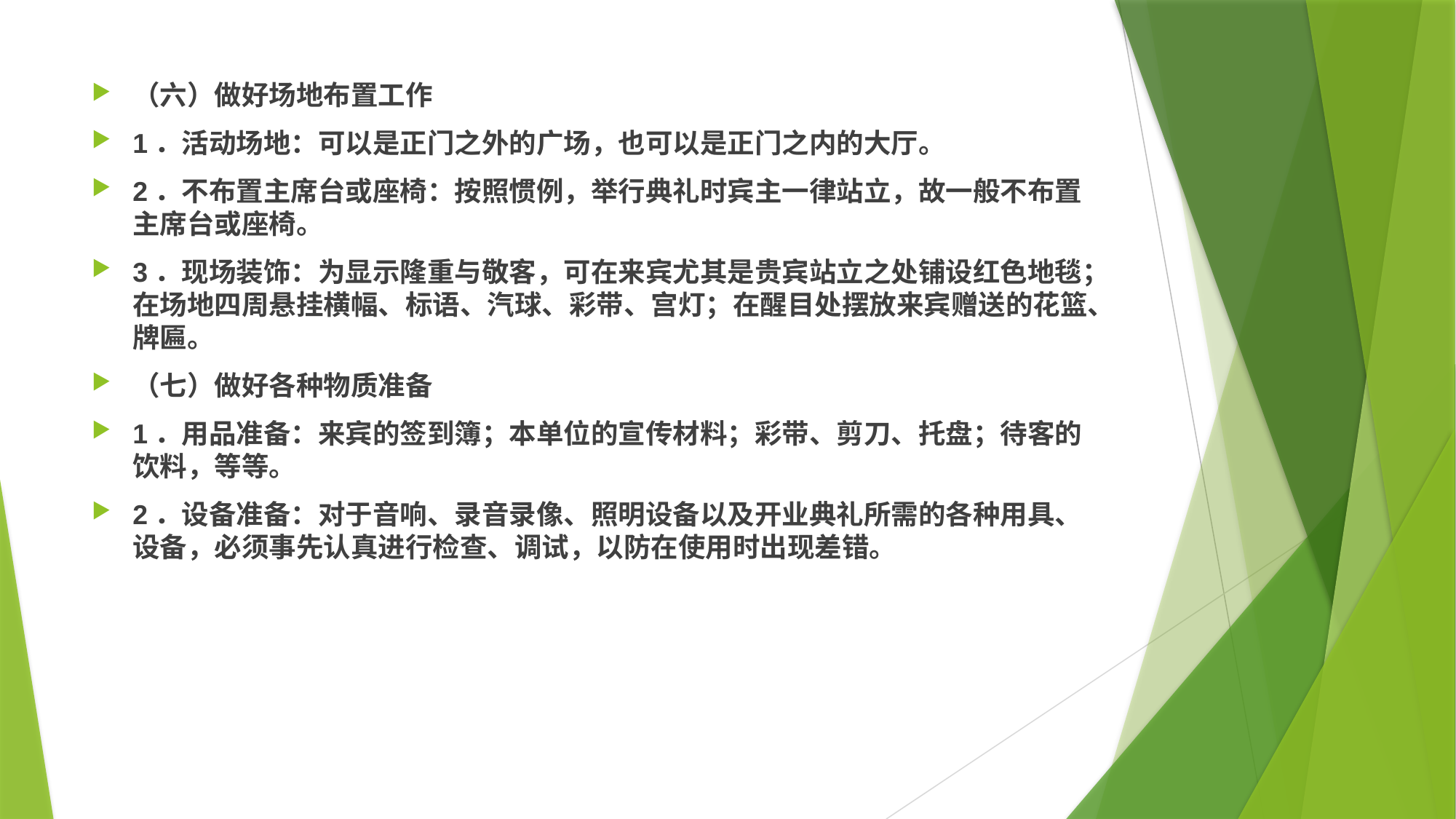

#
（六）做好场地布置工作
1．活动场地：可以是正门之外的广场，也可以是正门之内的大厅。
2．不布置主席台或座椅：按照惯例，举行典礼时宾主一律站立，故一般不布置主席台或座椅。
3．现场装饰：为显示隆重与敬客，可在来宾尤其是贵宾站立之处铺设红色地毯；在场地四周悬挂横幅、标语、汽球、彩带、宫灯；在醒目处摆放来宾赠送的花篮、牌匾。
（七）做好各种物质准备
1．用品准备：来宾的签到簿；本单位的宣传材料；彩带、剪刀、托盘；待客的饮料，等等。
2．设备准备：对于音响、录音录像、照明设备以及开业典礼所需的各种用具、设备，必须事先认真进行检查、调试，以防在使用时出现差错。